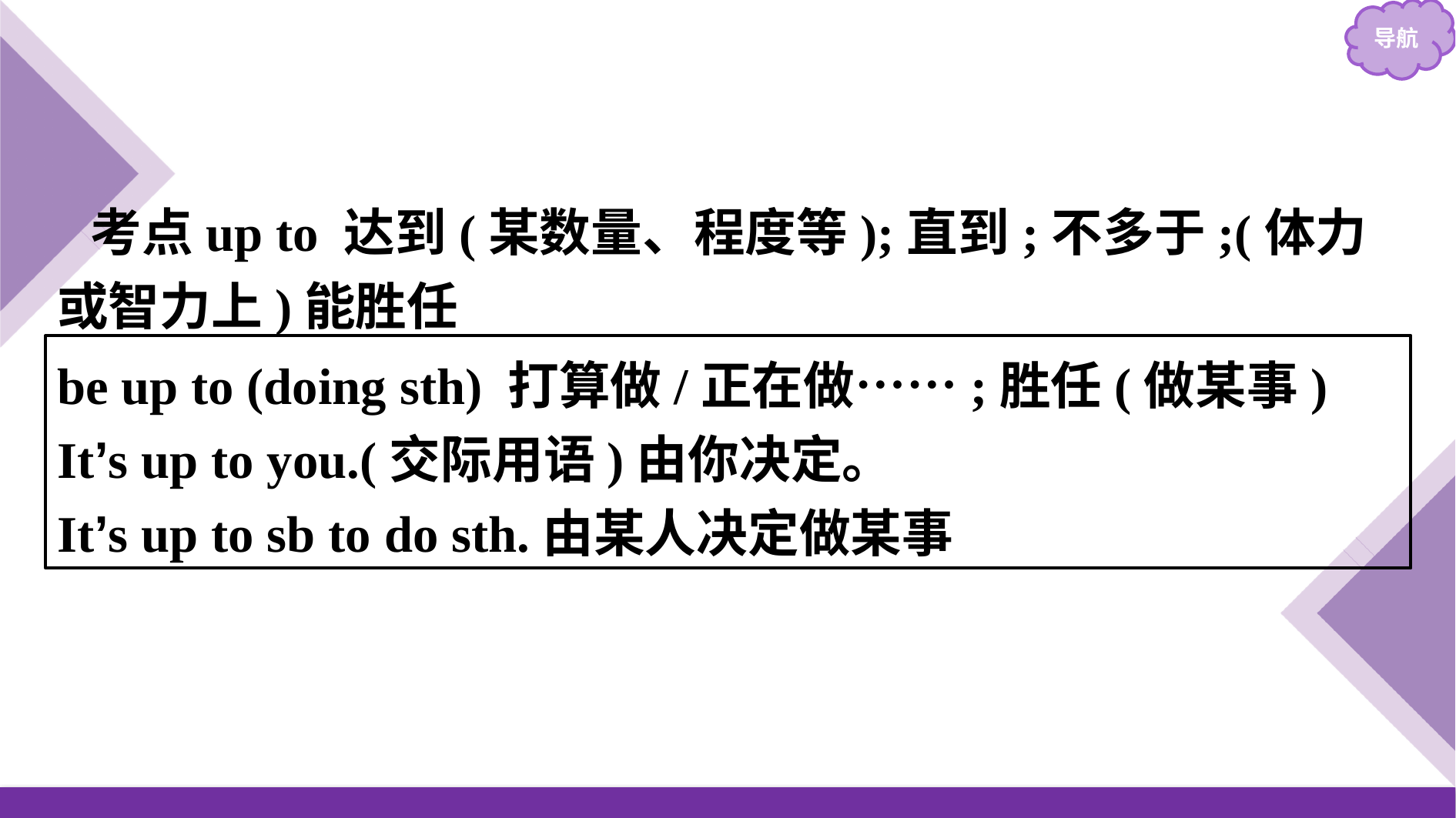

考点up to 达到(某数量、程度等);直到;不多于;(体力或智力上)能胜任
be up to (doing sth) 打算做/正在做……;胜任(做某事)
It’s up to you.(交际用语)由你决定。
It’s up to sb to do sth.由某人决定做某事